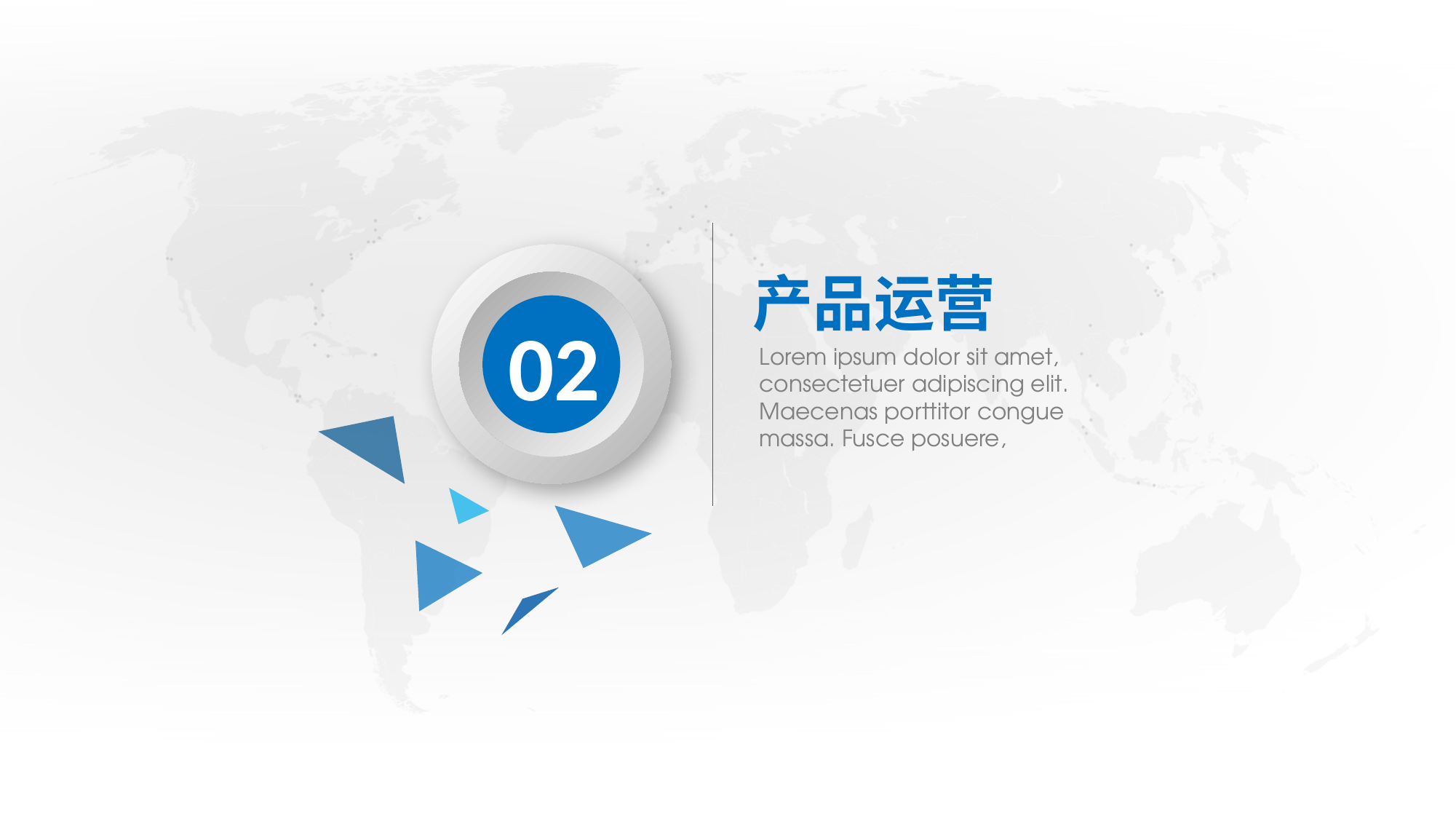

产品运营
02
Lorem ipsum dolor sit amet, consectetuer adipiscing elit. Maecenas porttitor congue massa. Fusce posuere,